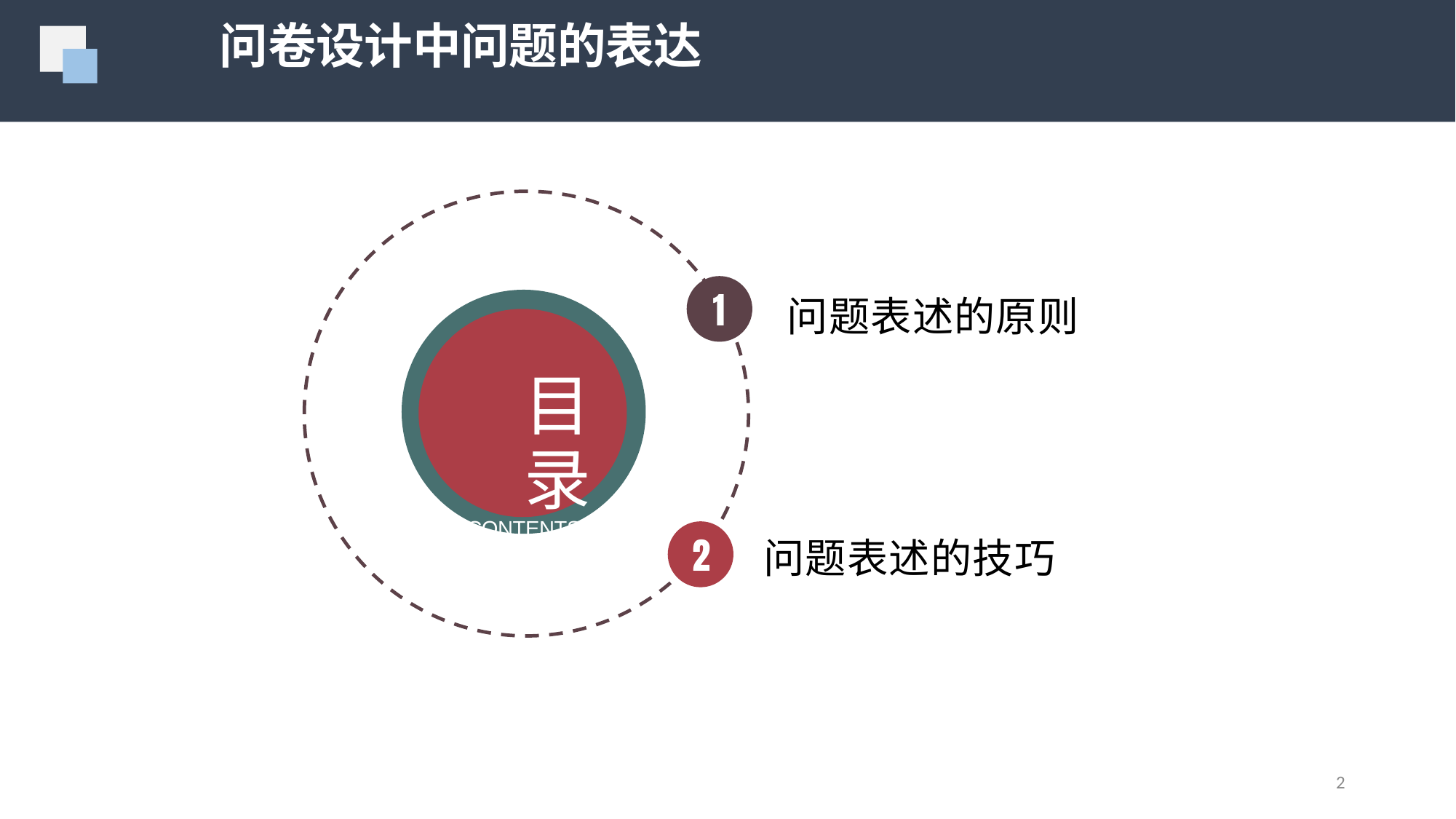

问卷设计中问题的表达

1

问题表述的原则

问题表述的技巧

目录
CONTENTS

2

2